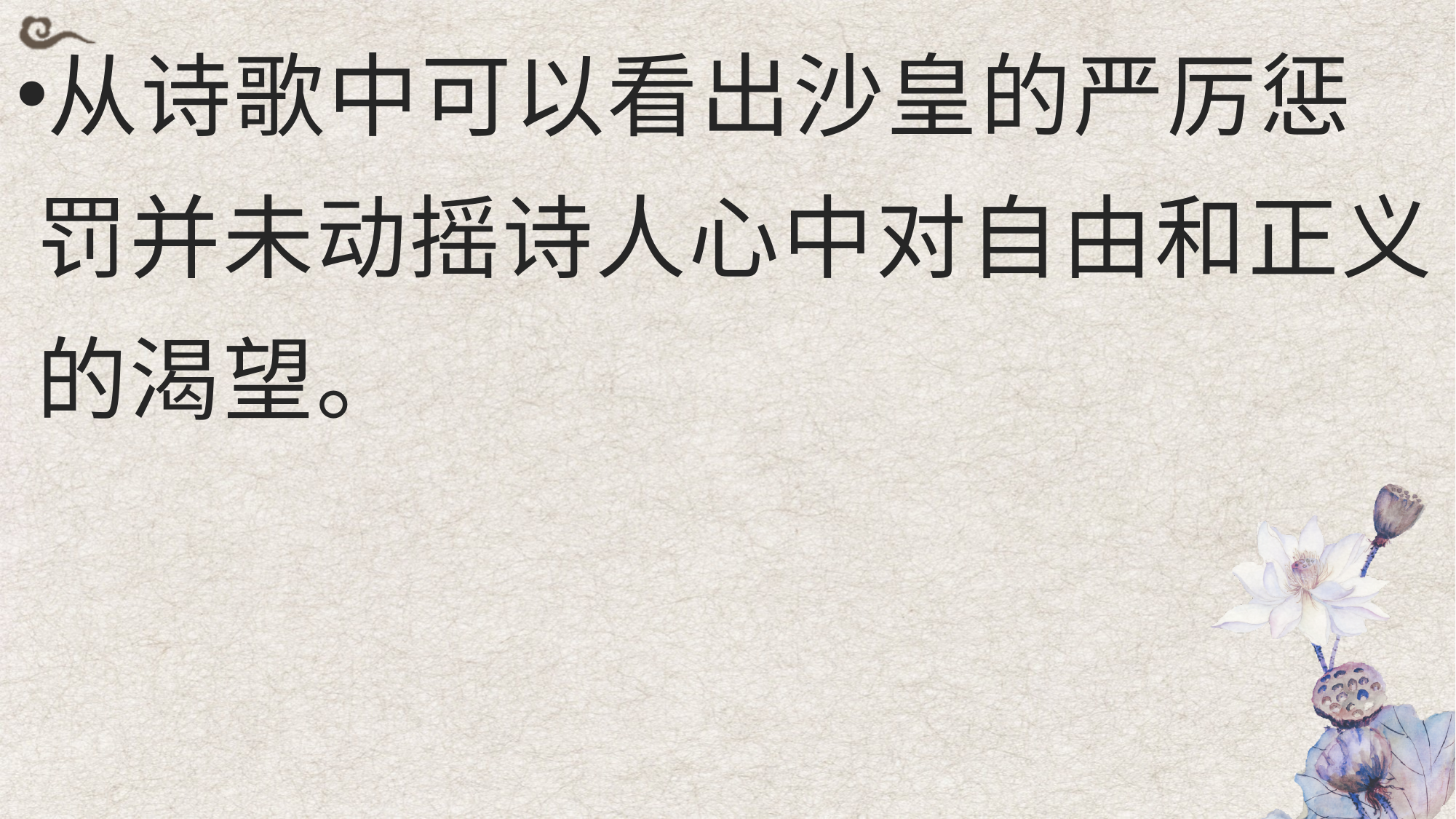

从诗歌中可以看出沙皇的严厉惩罚并未动摇诗人心中对自由和正义的渴望。

#